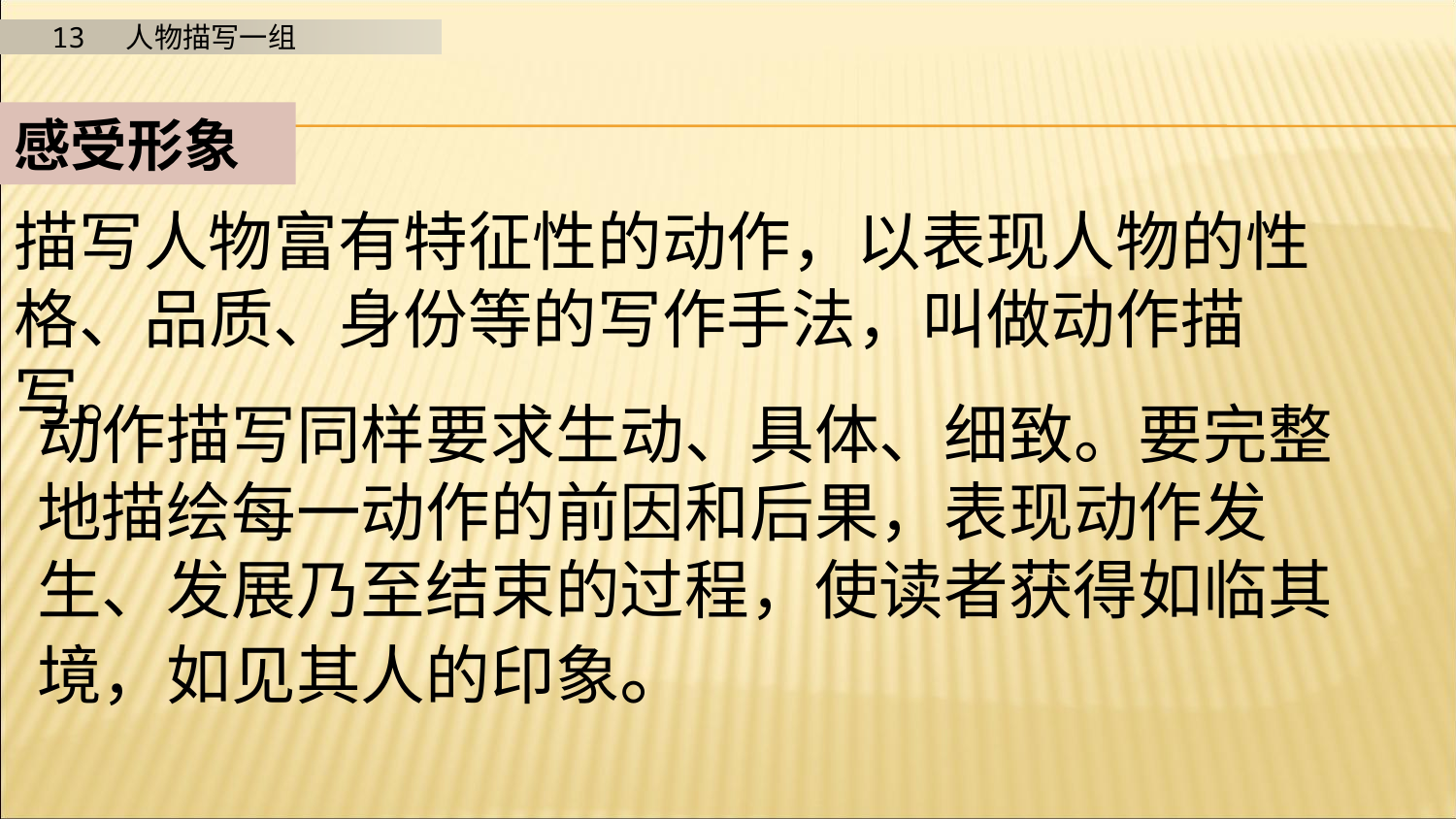

感受形象
描写人物富有特征性的动作，以表现人物的性格、品质、身份等的写作手法，叫做动作描写。
动作描写同样要求生动、具体、细致。要完整地描绘每一动作的前因和后果，表现动作发生、发展乃至结束的过程，使读者获得如临其境，如见其人的印象。